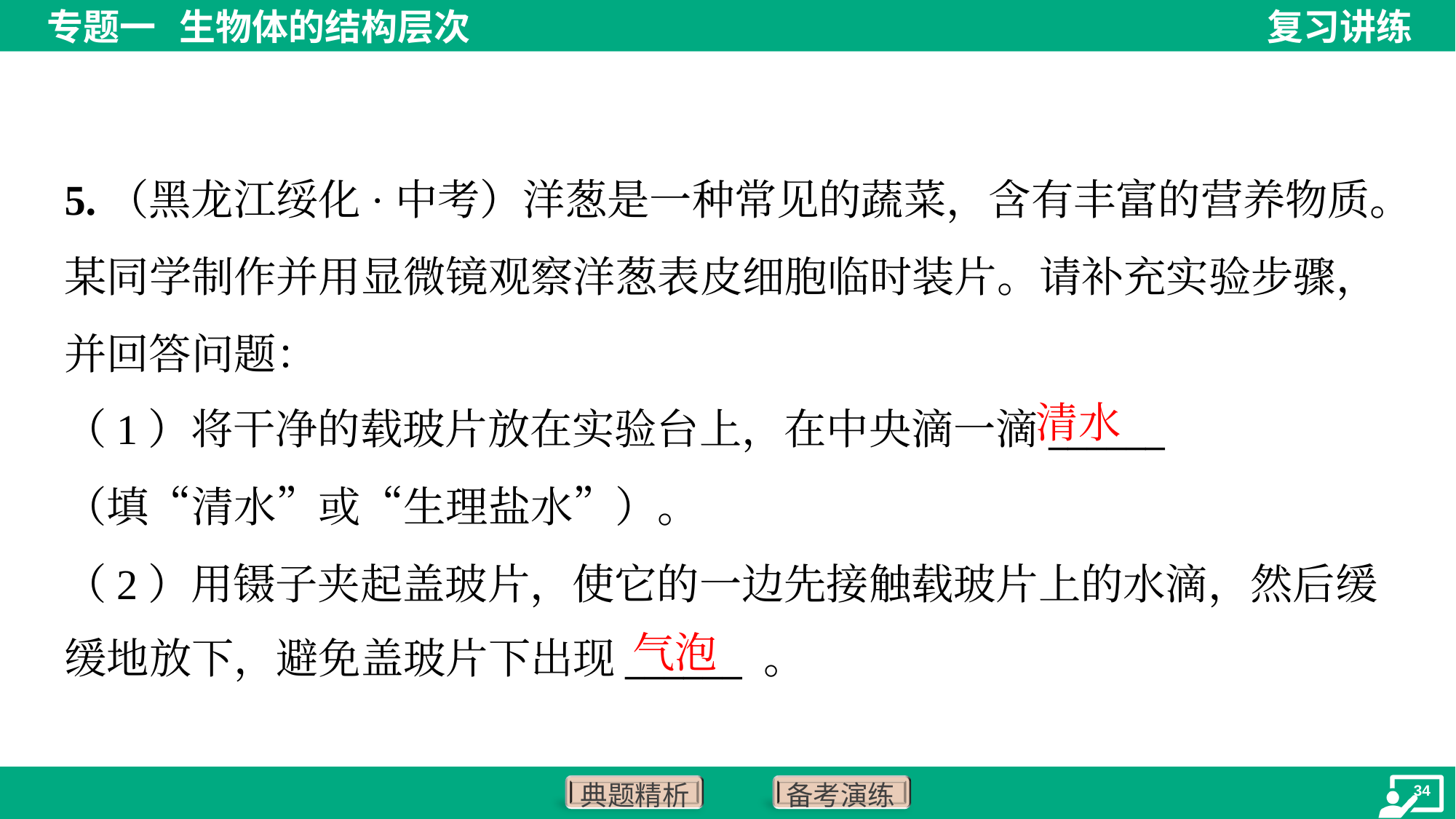

5.（黑龙江绥化·中考）洋葱是一种常见的蔬菜，含有丰富的营养物质。某同学制作并用显微镜观察洋葱表皮细胞临时装片。请补充实验步骤，并回答问题：
清水
（1）将干净的载玻片放在实验台上，在中央滴一滴______
（填“清水”或“生理盐水”）。
（2）用镊子夹起盖玻片，使它的一边先接触载玻片上的水滴，然后缓
缓地放下，避免盖玻片下出现______ 。
气泡